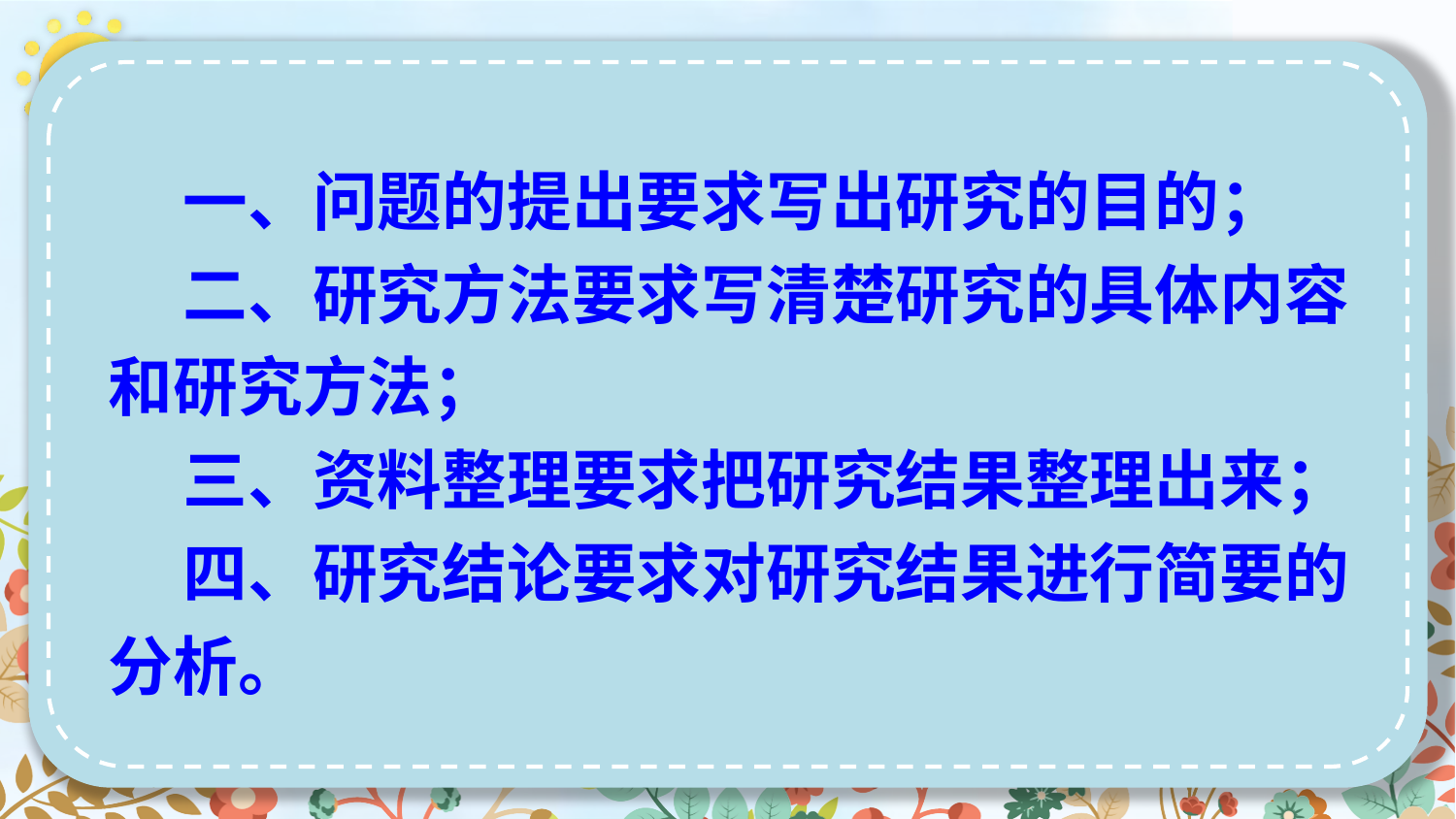

一、问题的提出要求写出研究的目的；
    二、研究方法要求写清楚研究的具体内容和研究方法；
    三、资料整理要求把研究结果整理出来；
    四、研究结论要求对研究结果进行简要的分析。